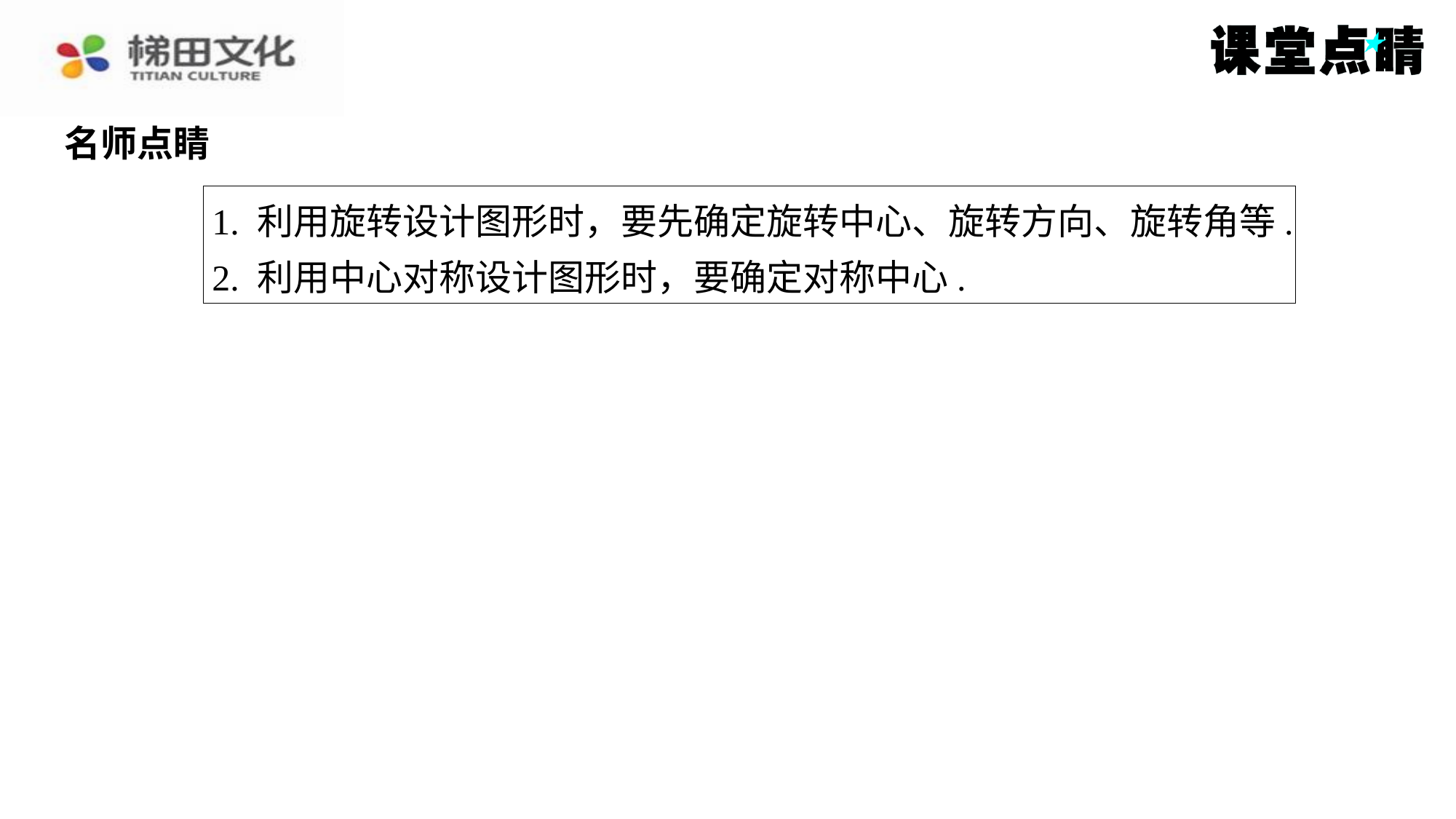

名师点睛
1. 利用旋转设计图形时，要先确定旋转中心、旋转方向、旋转角等.
2. 利用中心对称设计图形时，要确定对称中心.